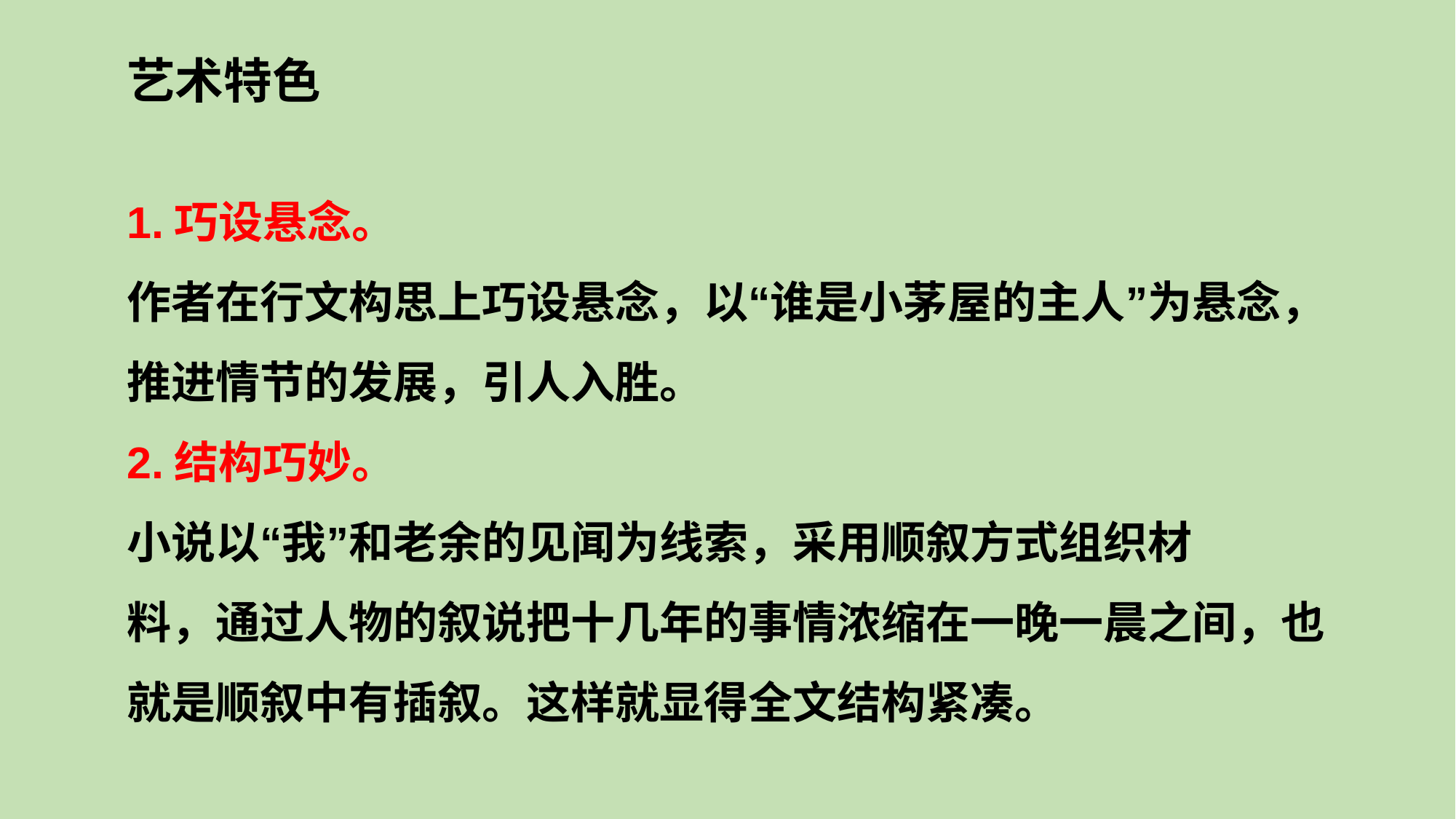

艺术特色
1.巧设悬念。
作者在行文构思上巧设悬念，以“谁是小茅屋的主人”为悬念，推进情节的发展，引人入胜。
2.结构巧妙。
小说以“我”和老余的见闻为线索，采用顺叙方式组织材
料，通过人物的叙说把十几年的事情浓缩在一晚一晨之间，也就是顺叙中有插叙。这样就显得全文结构紧凑。